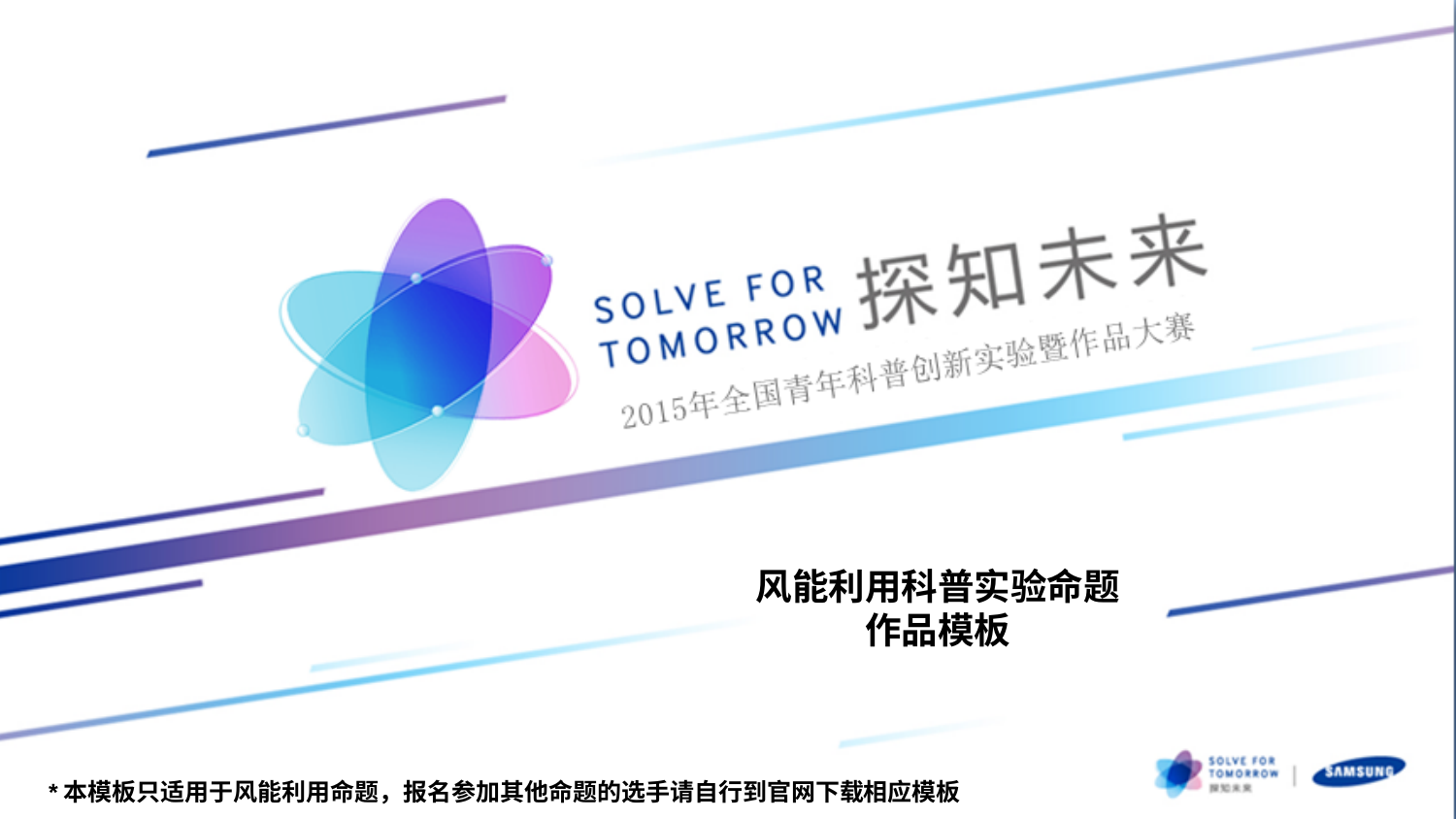

风能利用科普实验命题
作品模板
*本模板只适用于风能利用命题，报名参加其他命题的选手请自行到官网下载相应模板